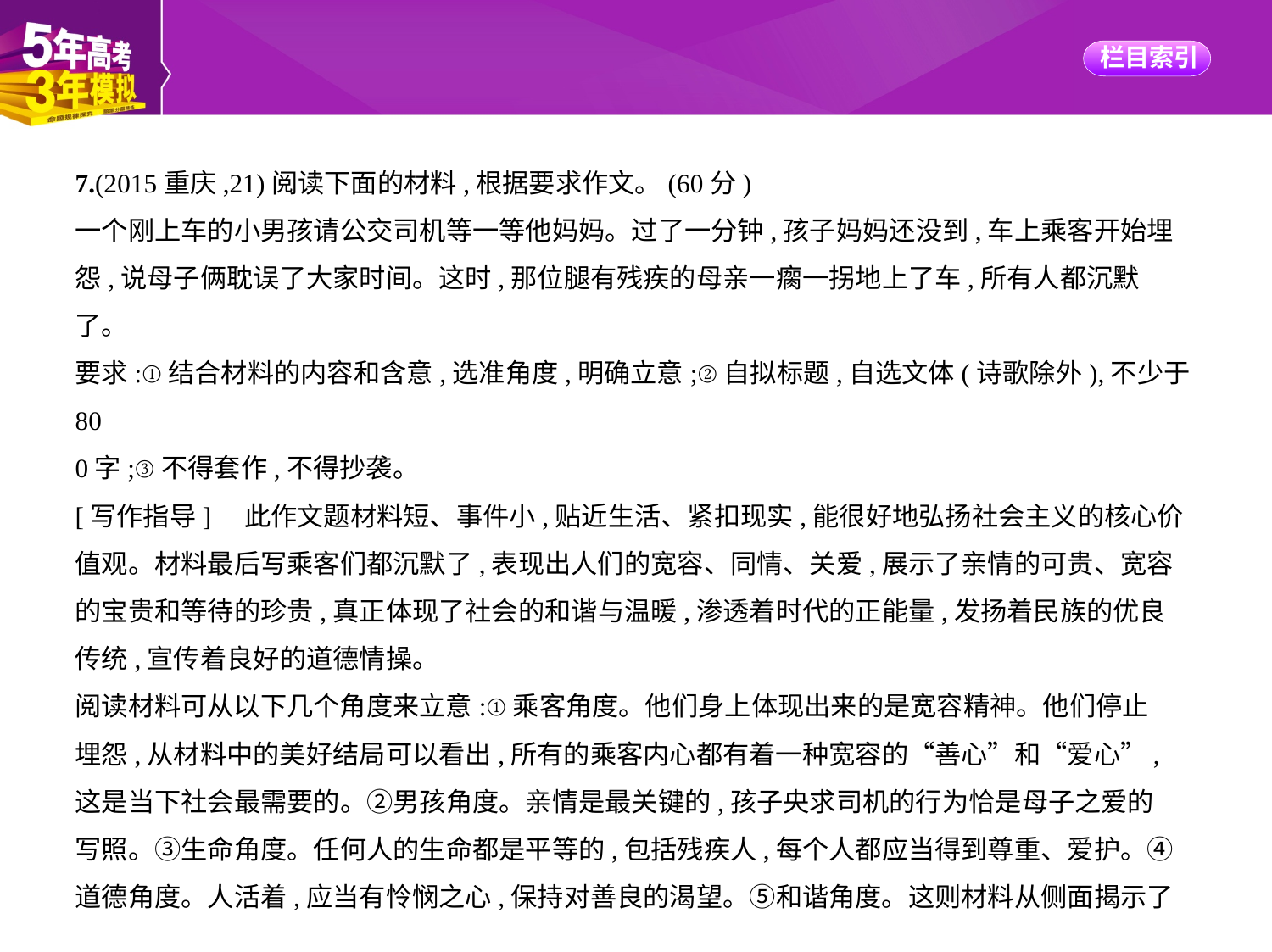

7.(2015重庆,21)阅读下面的材料,根据要求作文。(60分)
一个刚上车的小男孩请公交司机等一等他妈妈。过了一分钟,孩子妈妈还没到,车上乘客开始埋
怨,说母子俩耽误了大家时间。这时,那位腿有残疾的母亲一瘸一拐地上了车,所有人都沉默
了。
要求:①结合材料的内容和含意,选准角度,明确立意;②自拟标题,自选文体(诗歌除外),不少于80
0字;③不得套作,不得抄袭。
[写作指导]　此作文题材料短、事件小,贴近生活、紧扣现实,能很好地弘扬社会主义的核心价
值观。材料最后写乘客们都沉默了,表现出人们的宽容、同情、关爱,展示了亲情的可贵、宽容
的宝贵和等待的珍贵,真正体现了社会的和谐与温暖,渗透着时代的正能量,发扬着民族的优良
传统,宣传着良好的道德情操。
阅读材料可从以下几个角度来立意:①乘客角度。他们身上体现出来的是宽容精神。他们停止
埋怨,从材料中的美好结局可以看出,所有的乘客内心都有着一种宽容的“善心”和“爱心”,
这是当下社会最需要的。②男孩角度。亲情是最关键的,孩子央求司机的行为恰是母子之爱的
写照。③生命角度。任何人的生命都是平等的,包括残疾人,每个人都应当得到尊重、爱护。④
道德角度。人活着,应当有怜悯之心,保持对善良的渴望。⑤和谐角度。这则材料从侧面揭示了